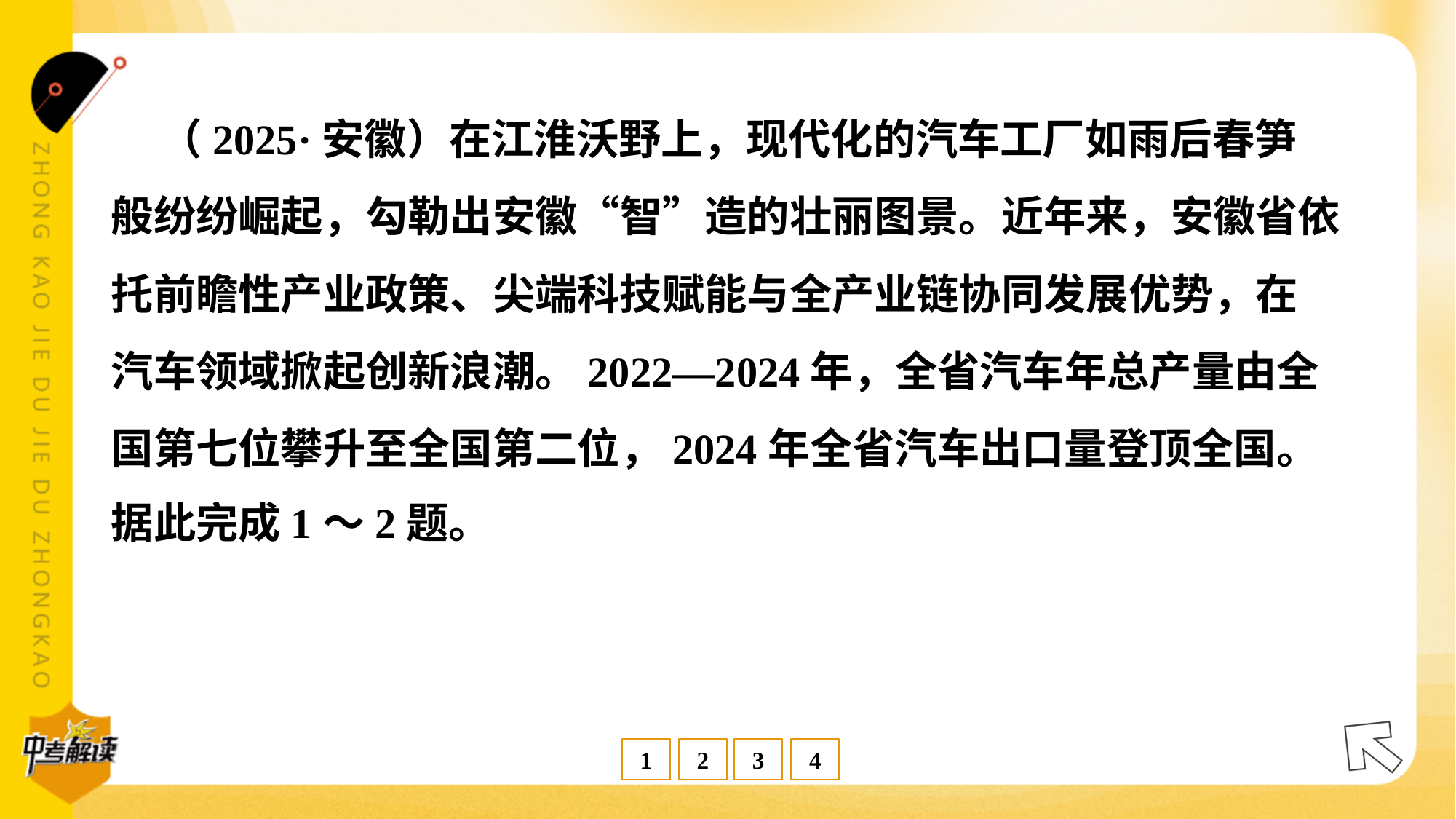

（2025·安徽）在江淮沃野上，现代化的汽车工厂如雨后春笋
般纷纷崛起，勾勒出安徽“智”造的壮丽图景。近年来，安徽省依
托前瞻性产业政策、尖端科技赋能与全产业链协同发展优势，在
汽车领域掀起创新浪潮。2022—2024年，全省汽车年总产量由全
国第七位攀升至全国第二位，2024年全省汽车出口量登顶全国。
据此完成1～2题。